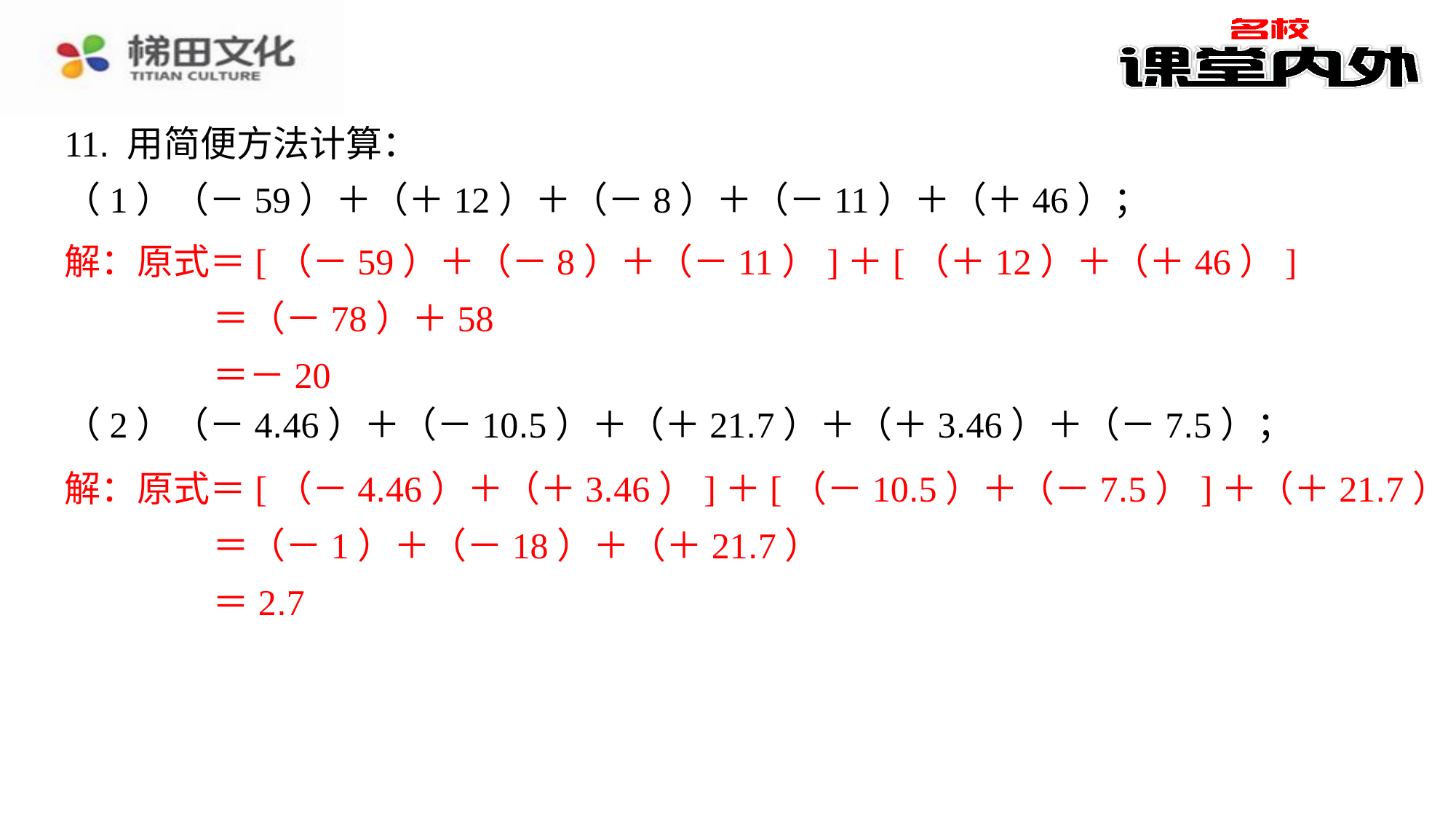

11. 用简便方法计算：
（1）（－59）＋（＋12）＋（－8）＋（－11）＋（＋46）；
解：原式＝[（－59）＋（－8）＋（－11）]＋[（＋12）＋（＋46）]
＝（－78）＋58
＝－20
（2）（－4.46）＋（－10.5）＋（＋21.7）＋（＋3.46）＋（－7.5）；
解：原式＝[（－4.46）＋（＋3.46）]＋[（－10.5）＋（－7.5）]＋（＋21.7）
＝（－1）＋（－18）＋（＋21.7）
＝2.7
解：原式＝[（－59）＋（－8）＋（－11）]＋[（＋12）＋（＋46）]
＝（－78）＋58
＝－20
解：原式＝[（－4.46）＋（＋3.46）]＋[（－10.5）＋（－7.5）]＋（＋21.7）
＝（－1）＋（－18）＋（＋21.7）
＝2.7